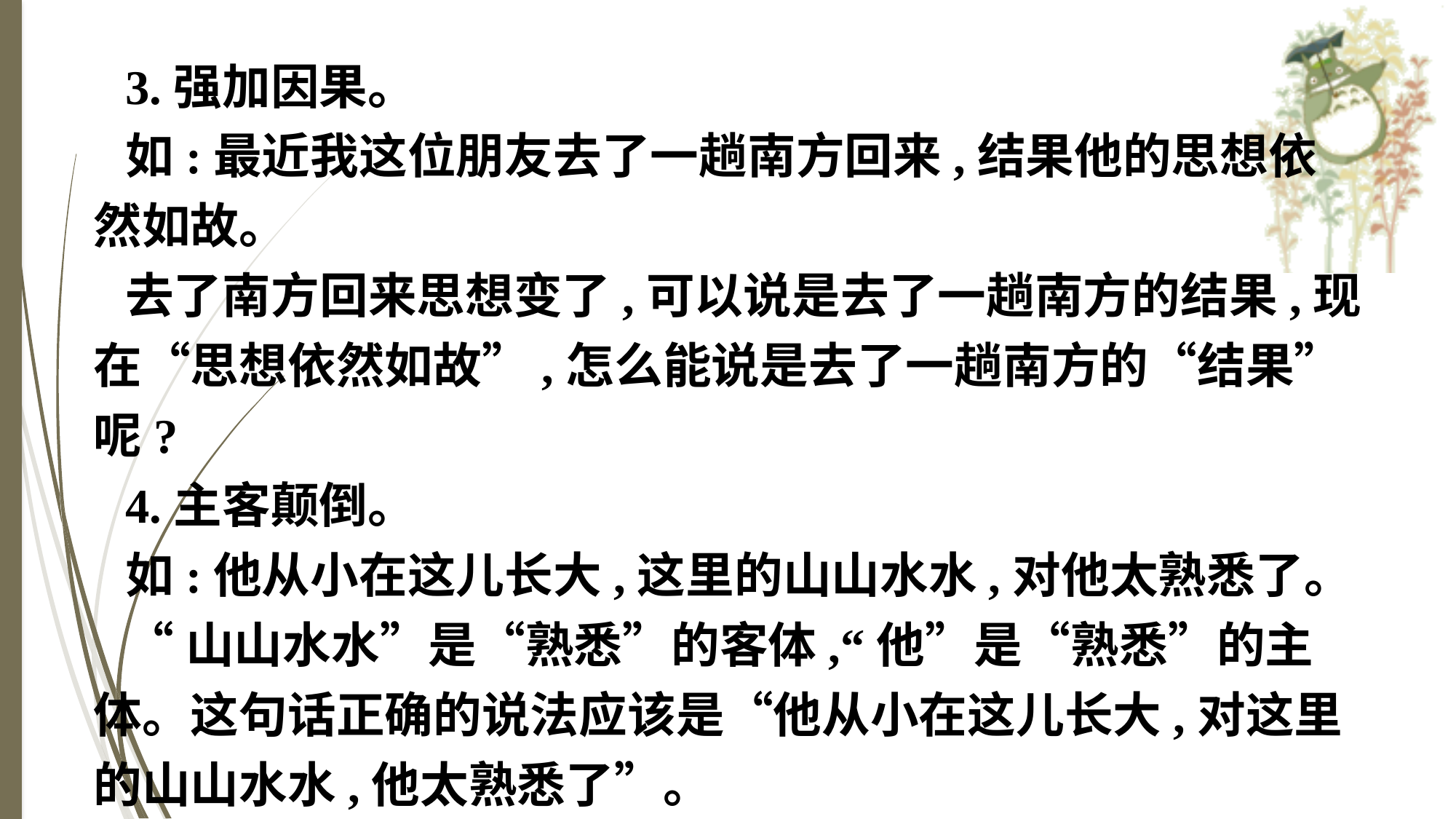

3.强加因果。
如:最近我这位朋友去了一趟南方回来,结果他的思想依然如故。
去了南方回来思想变了,可以说是去了一趟南方的结果,现在“思想依然如故”,怎么能说是去了一趟南方的“结果”呢?
4.主客颠倒。
如:他从小在这儿长大,这里的山山水水,对他太熟悉了。
“山山水水”是“熟悉”的客体,“他”是“熟悉”的主体。这句话正确的说法应该是“他从小在这儿长大,对这里的山山水水,他太熟悉了”。